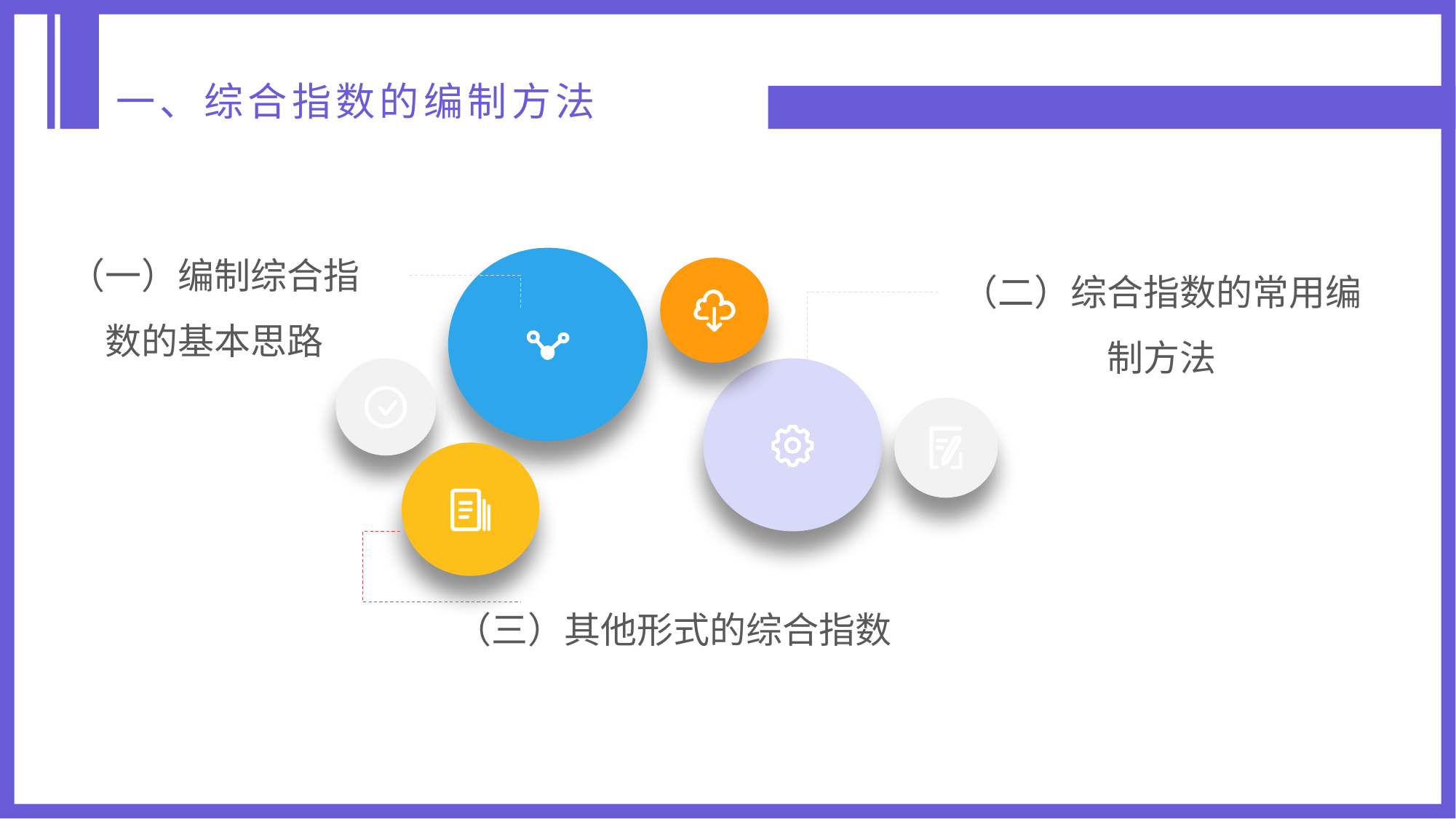

一、综合指数的编制方法
（一）编制综合指数的基本思路
（二）综合指数的常用编制方法

（三）其他形式的综合指数